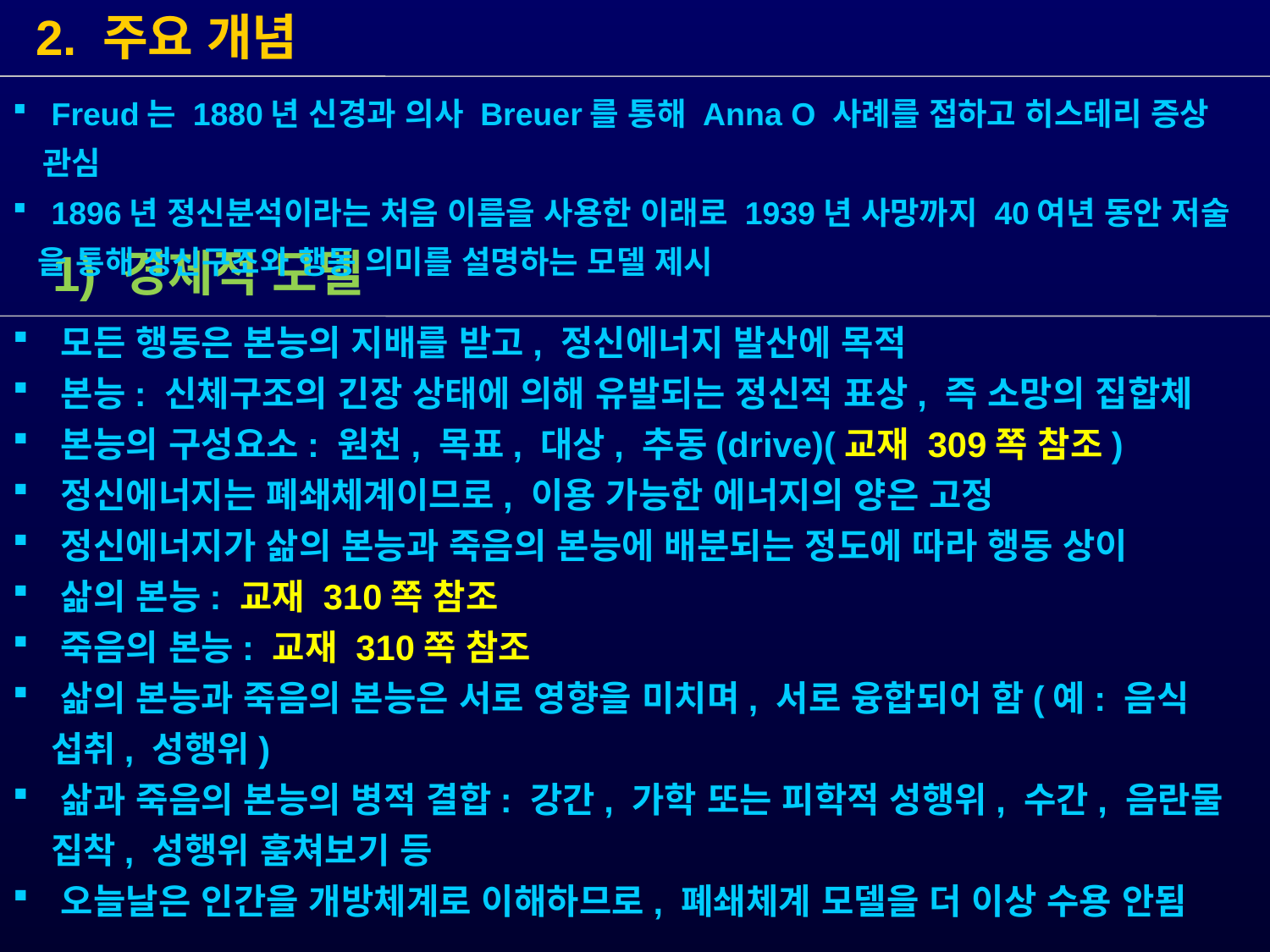

2. 주요 개념

  1) 경제적 모델

 모든 행동은 본능의 지배를 받고, 정신에너지 발산에 목적
 본능: 신체구조의 긴장 상태에 의해 유발되는 정신적 표상, 즉 소망의 집합체
 본능의 구성요소: 원천, 목표, 대상, 추동(drive)(교재 309쪽 참조)
 정신에너지는 폐쇄체계이므로, 이용 가능한 에너지의 양은 고정
 정신에너지가 삶의 본능과 죽음의 본능에 배분되는 정도에 따라 행동 상이
 삶의 본능: 교재 310쪽 참조
 죽음의 본능: 교재 310쪽 참조
 삶의 본능과 죽음의 본능은 서로 영향을 미치며, 서로 융합되어 함(예: 음식
   섭취, 성행위)
 삶과 죽음의 본능의 병적 결합: 강간, 가학 또는 피학적 성행위, 수간, 음란물
   집착, 성행위 훔쳐보기 등
 오늘날은 인간을 개방체계로 이해하므로, 폐쇄체계 모델을 더 이상 수용 안됨
 Freud는 1880년 신경과 의사 Breuer를 통해 Anna O 사례를 접하고 히스테리 증상 관심
 1896년 정신분석이라는 처음 이름을 사용한 이래로 1939년 사망까지 40여년 동안 저술
  을 통해 정신구조와 행동 의미를 설명하는 모델 제시